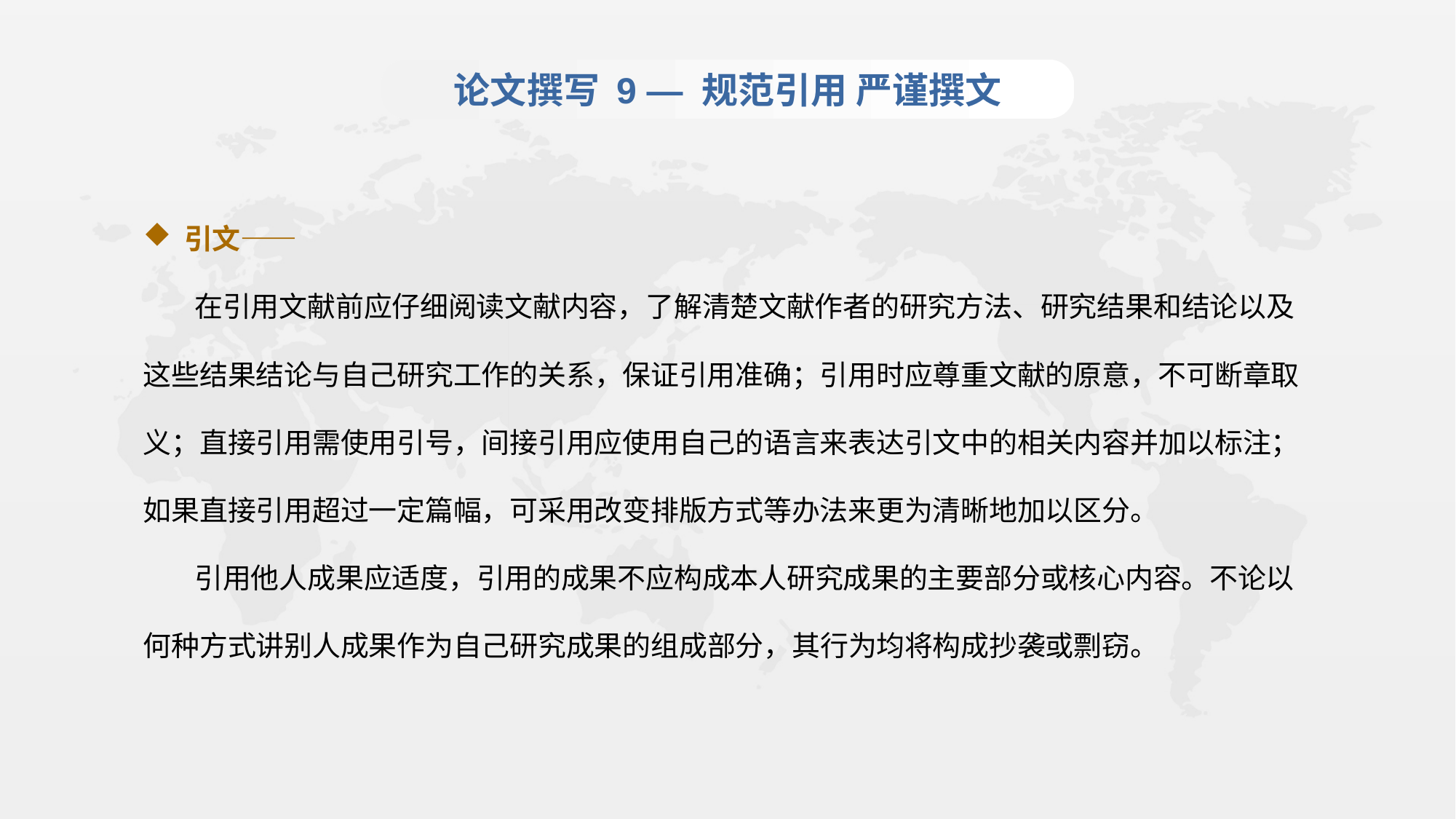

论文撰写 9 — 规范引用 严谨撰文
引文——
       在引用文献前应仔细阅读文献内容，了解清楚文献作者的研究方法、研究结果和结论以及这些结果结论与自己研究工作的关系，保证引用准确；引用时应尊重文献的原意，不可断章取义；直接引用需使用引号，间接引用应使用自己的语言来表达引文中的相关内容并加以标注；如果直接引用超过一定篇幅，可采用改变排版方式等办法来更为清晰地加以区分。
       引用他人成果应适度，引用的成果不应构成本人研究成果的主要部分或核心内容。不论以何种方式讲别人成果作为自己研究成果的组成部分，其行为均将构成抄袭或剽窃。